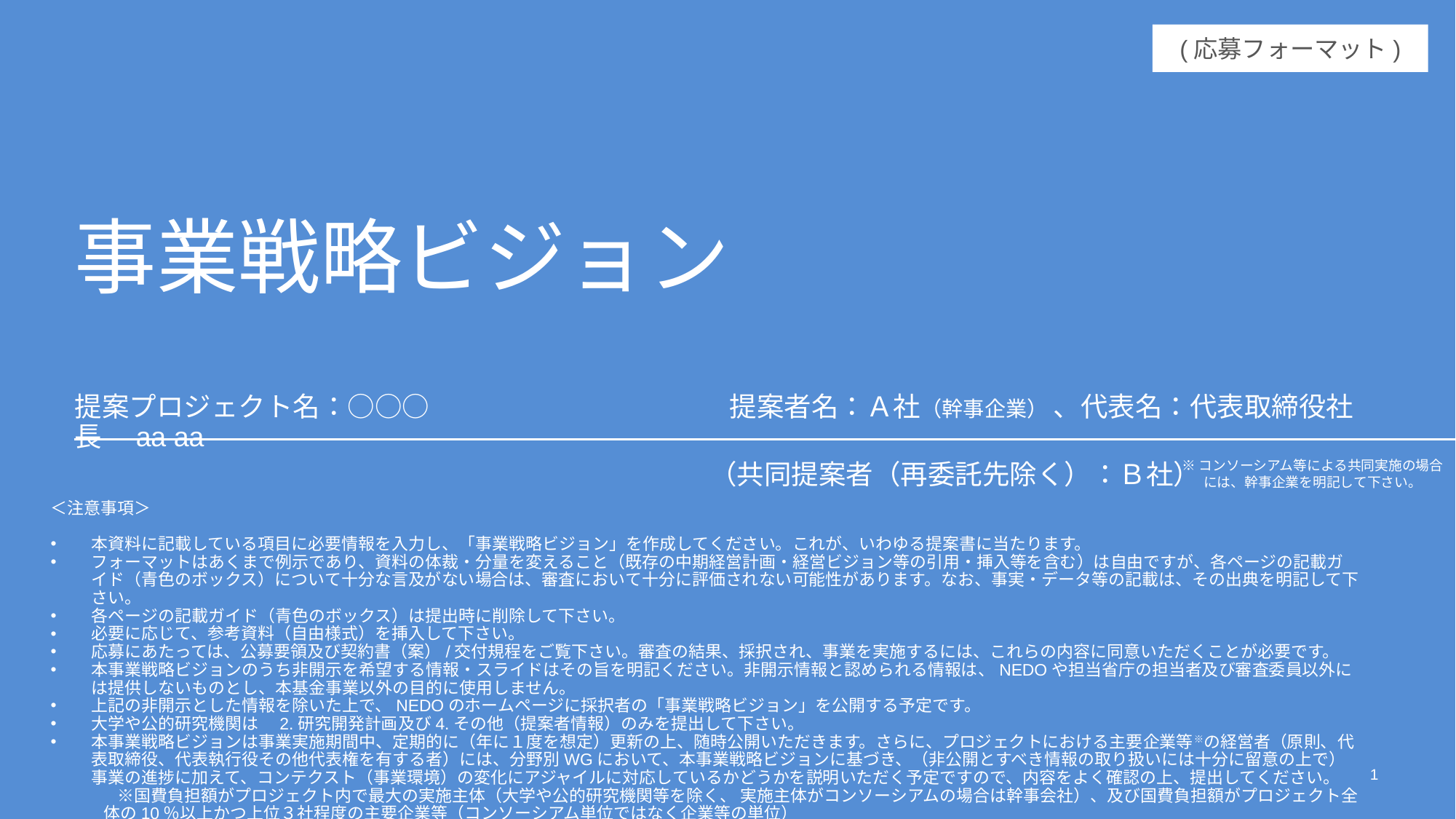

(応募フォーマット)
# 事業戦略ビジョン 提案プロジェクト名：○○○			提案者名：Ａ社（幹事企業） 、代表名：代表取締役社長　aa aa
（共同提案者（再委託先除く）：Ｂ社）
※コンソーシアム等による共同実施の場合には、幹事企業を明記して下さい。
＜注意事項＞

本資料に記載している項目に必要情報を入力し、「事業戦略ビジョン」を作成してください。これが、いわゆる提案書に当たります。
フォーマットはあくまで例示であり、資料の体裁・分量を変えること（既存の中期経営計画・経営ビジョン等の引用・挿入等を含む）は自由ですが、各ページの記載ガイド（青色のボックス）について十分な言及がない場合は、審査において十分に評価されない可能性があります。なお、事実・データ等の記載は、その出典を明記して下さい。
各ページの記載ガイド（青色のボックス）は提出時に削除して下さい。
必要に応じて、参考資料（自由様式）を挿入して下さい。
応募にあたっては、公募要領及び契約書（案）/交付規程をご覧下さい。審査の結果、採択され、事業を実施するには、これらの内容に同意いただくことが必要です。
本事業戦略ビジョンのうち非開示を希望する情報・スライドはその旨を明記ください。非開示情報と認められる情報は、NEDOや担当省庁の担当者及び審査委員以外には提供しないものとし、本基金事業以外の目的に使用しません。
上記の非開示とした情報を除いた上で、NEDOのホームページに採択者の「事業戦略ビジョン」を公開する予定です。
大学や公的研究機関は　2.研究開発計画及び4.その他（提案者情報）のみを提出して下さい。
本事業戦略ビジョンは事業実施期間中、定期的に（年に１度を想定）更新の上、随時公開いただきます。さらに、プロジェクトにおける主要企業等※の経営者（原則、代表取締役、代表執行役その他代表権を有する者）には、分野別WGにおいて、本事業戦略ビジョンに基づき、（非公開とすべき情報の取り扱いには十分に留意の上で）事業の進捗に加えて、コンテクスト（事業環境）の変化にアジャイルに対応しているかどうかを説明いただく予定ですので、内容をよく確認の上、提出してください。
　　　　※国費負担額がプロジェクト内で最大の実施主体（大学や公的研究機関等を除く、 実施主体がコンソーシアムの場合は幹事会社）、及び国費負担額がプロジェクト全体の10％以上かつ上位３社程度の主要企業等（コンソーシアム単位ではなく企業等の単位）